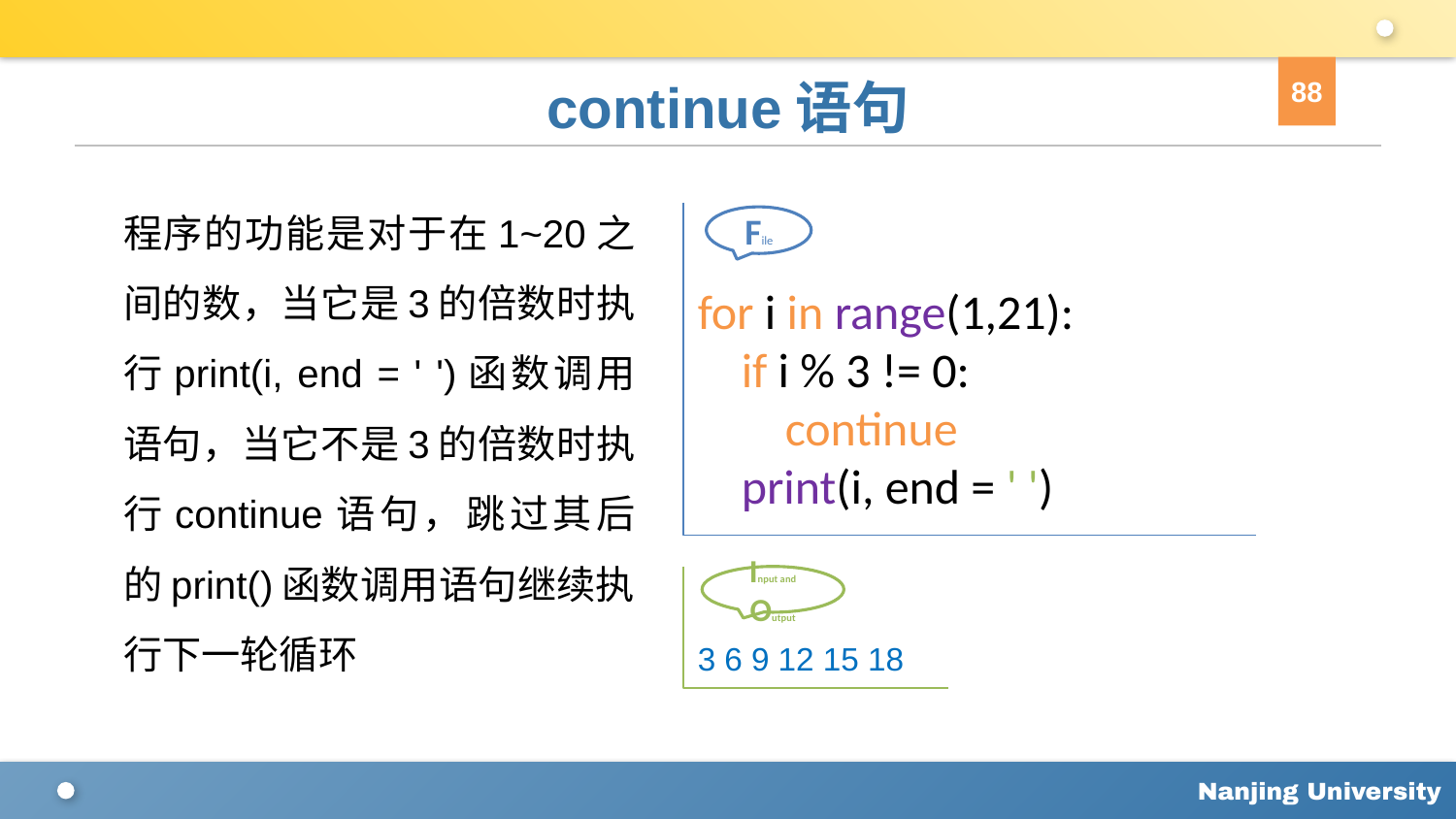

88
# continue语句
程序的功能是对于在1~20之间的数，当它是3的倍数时执行print(i, end = ' ')函数调用语句，当它不是3的倍数时执行continue语句，跳过其后的print()函数调用语句继续执行下一轮循环

for i in range(1,21):
    if i % 3 != 0:
        continue
    print(i, end = ' ')
File

3 6 9 12 15 18
Input and Output